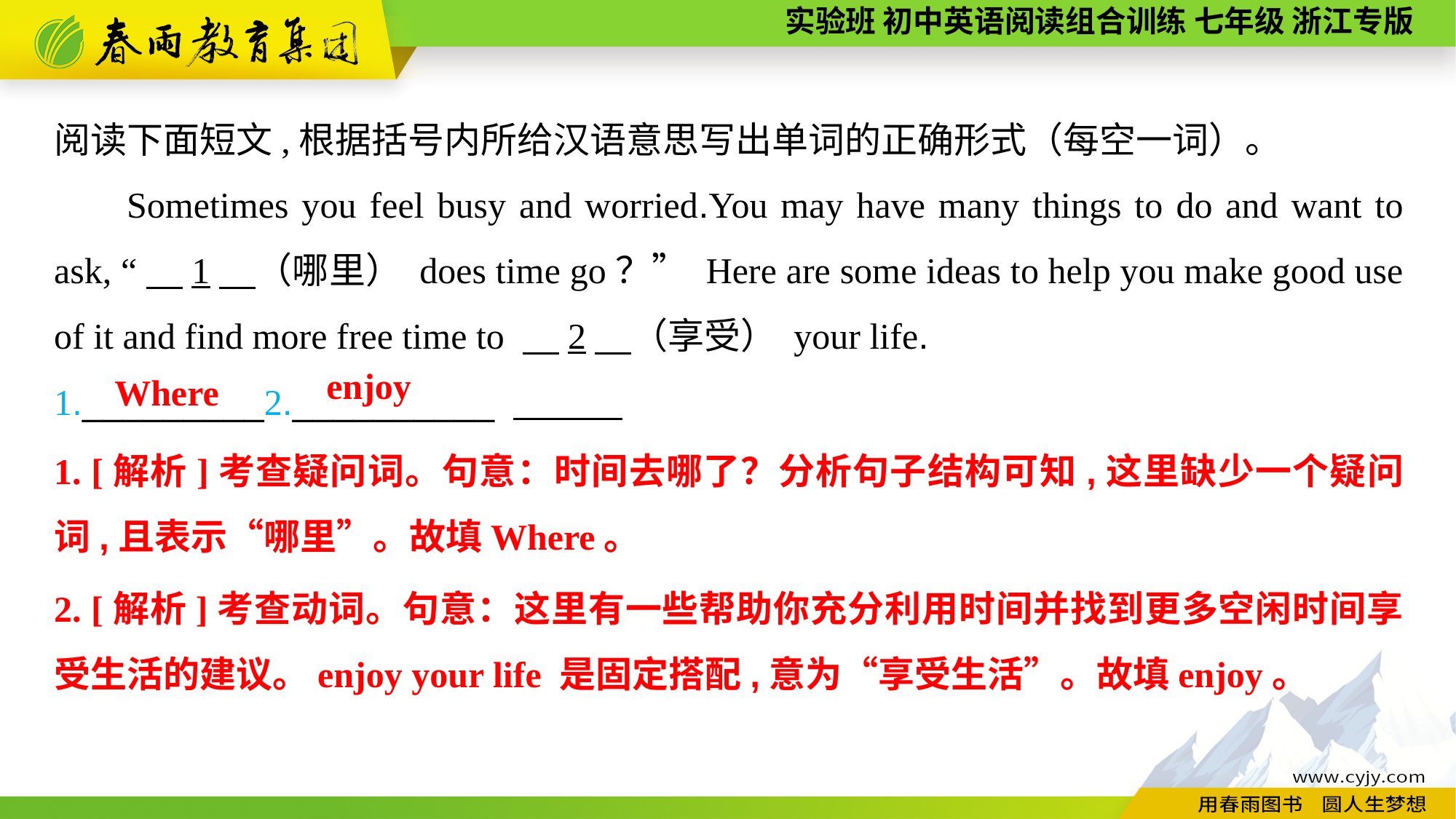

阅读下面短文,根据括号内所给汉语意思写出单词的正确形式（每空一词）。
Sometimes you feel busy and worried.You may have many things to do and want to ask, “　1　（哪里） does time go？” Here are some ideas to help you make good use of it and find more free time to 　2　（享受） your life.
1._________2.__________
enjoy
Where
1. [解析]考查疑问词。句意：时间去哪了？分析句子结构可知,这里缺少一个疑问词,且表示“哪里”。故填Where。
2. [解析]考查动词。句意：这里有一些帮助你充分利用时间并找到更多空闲时间享受生活的建议。enjoy your life 是固定搭配,意为“享受生活”。故填enjoy。